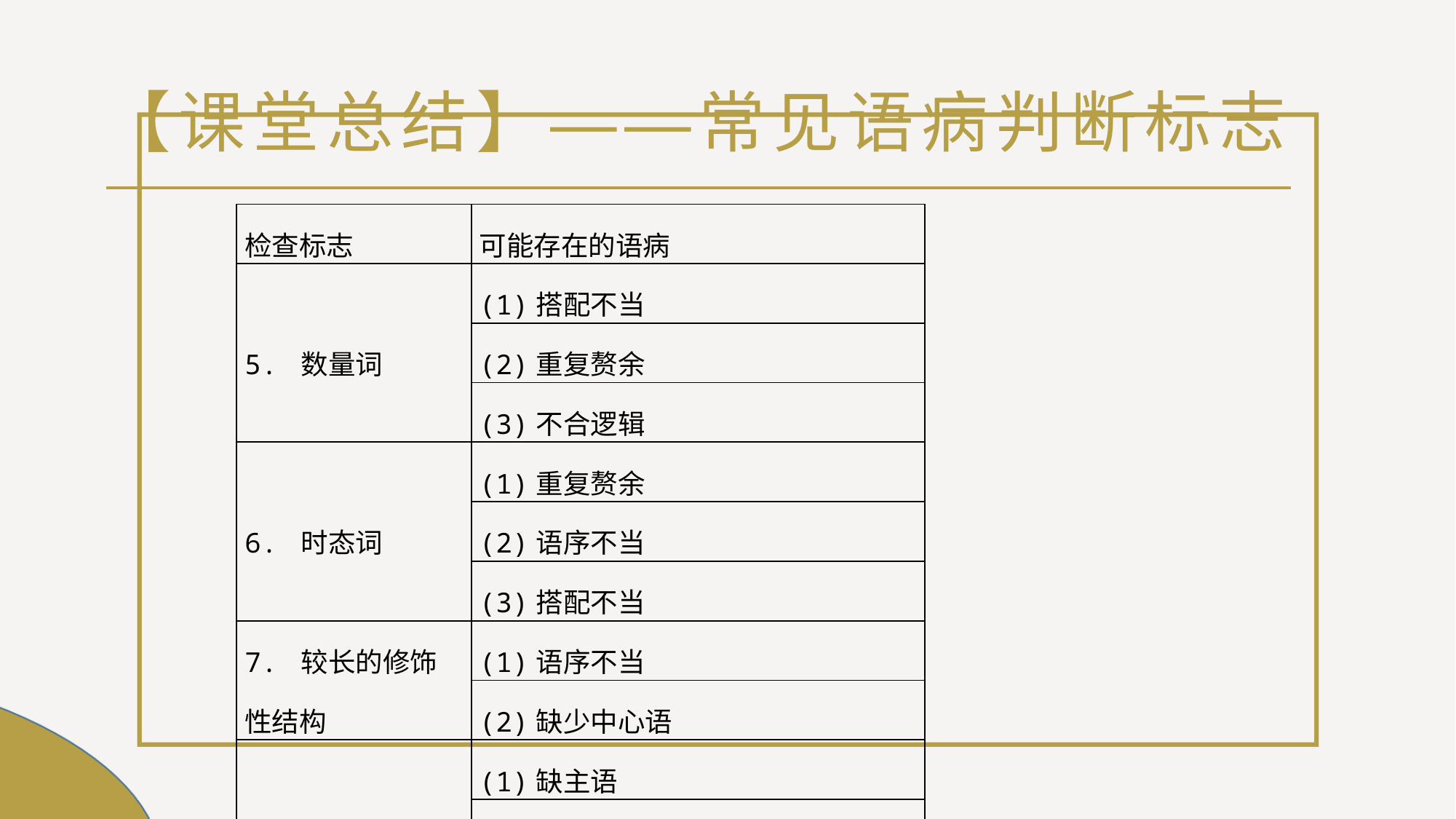

# 【课堂总结】——常见语病判断标志
| 检查标志 | 可能存在的语病 |
| --- | --- |
| 5. 数量词 | (1)搭配不当 |
|  | (2)重复赘余 |
|  | (3)不合逻辑 |
| 6. 时态词 | (1)重复赘余 |
|  | (2)语序不当 |
|  | (3)搭配不当 |
| 7. 较长的修饰性结构 | (1)语序不当 |
|  | (2)缺少中心语 |
| 8. 介词 | (1)缺主语 |
|  | (2)杂糅 |
|  | (3)搭配不当 |